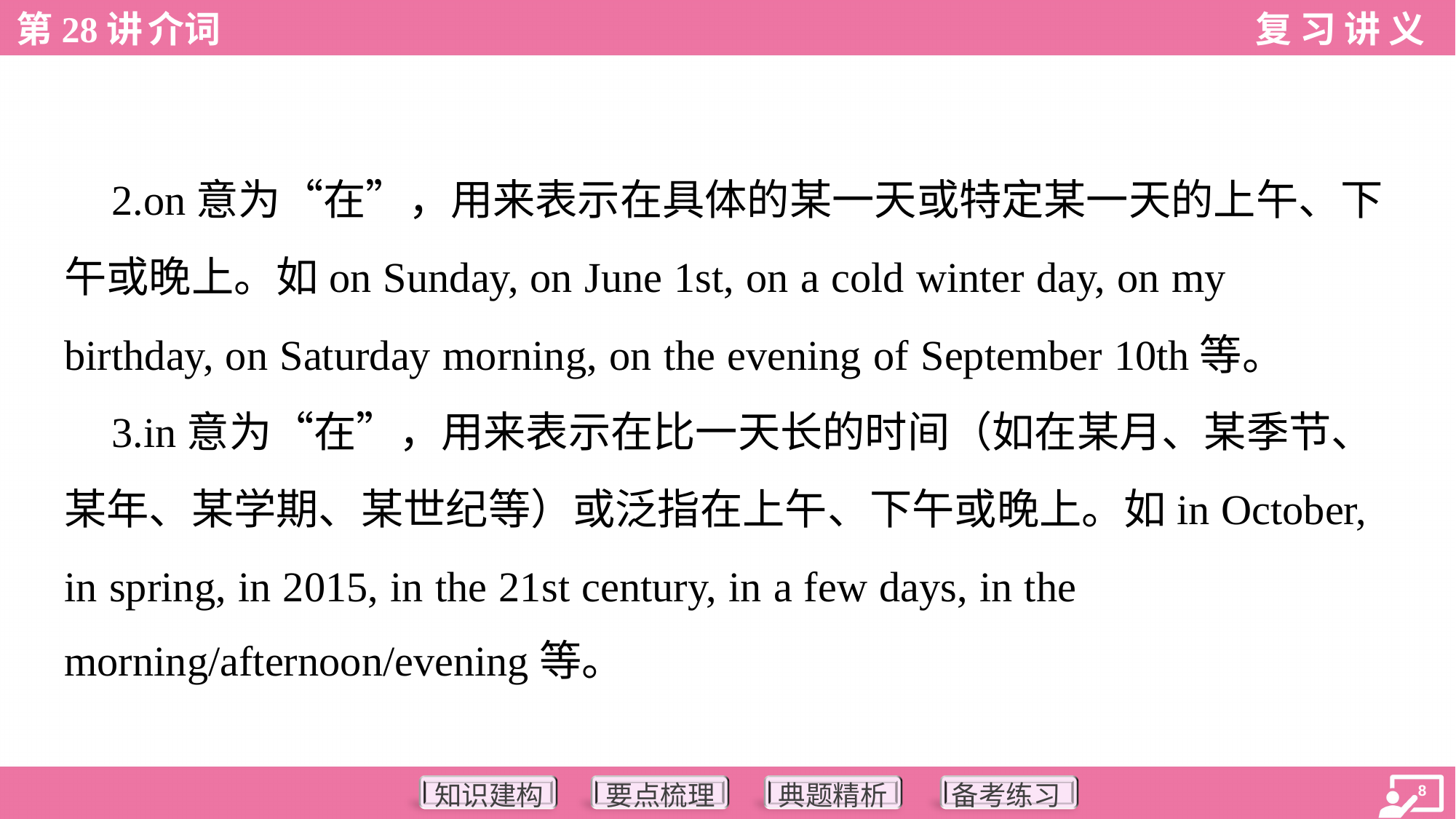

2.on意为“在”，用来表示在具体的某一天或特定某一天的上午、下
午或晚上。如on Sunday, on June 1st, on a cold winter day, on my
birthday, on Saturday morning, on the evening of September 10th等。
    3.in意为“在”，用来表示在比一天长的时间（如在某月、某季节、
某年、某学期、某世纪等）或泛指在上午、下午或晚上。如in October,
in spring, in 2015, in the 21st century, in a few days, in the
morning/afternoon/evening等。